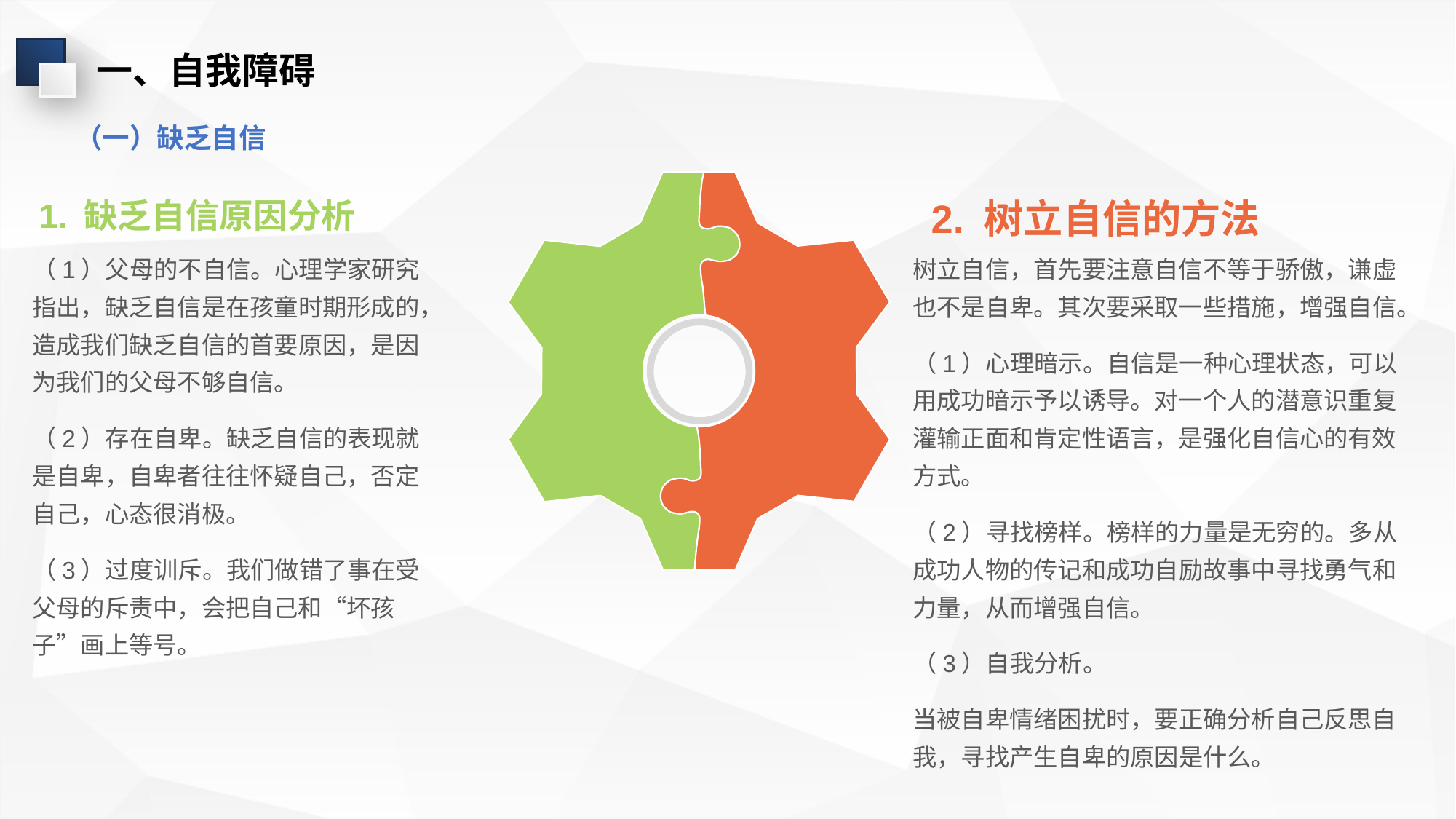

一、自我障碍
（一）缺乏自信
1. 缺乏自信原因分析

2. 树立自信的方法
（1）父母的不自信。心理学家研究指出，缺乏自信是在孩童时期形成的，造成我们缺乏自信的首要原因，是因为我们的父母不够自信。
（2）存在自卑。缺乏自信的表现就是自卑，自卑者往往怀疑自己，否定自己，心态很消极。
（3）过度训斥。我们做错了事在受父母的斥责中，会把自己和“坏孩子”画上等号。
树立自信，首先要注意自信不等于骄傲，谦虚也不是自卑。其次要采取一些措施，增强自信。
（1）心理暗示。自信是一种心理状态，可以用成功暗示予以诱导。对一个人的潜意识重复灌输正面和肯定性语言，是强化自信心的有效方式。
（2）寻找榜样。榜样的力量是无穷的。多从成功人物的传记和成功自励故事中寻找勇气和力量，从而增强自信。
（3）自我分析。
当被自卑情绪困扰时，要正确分析自己反思自我，寻找产生自卑的原因是什么。